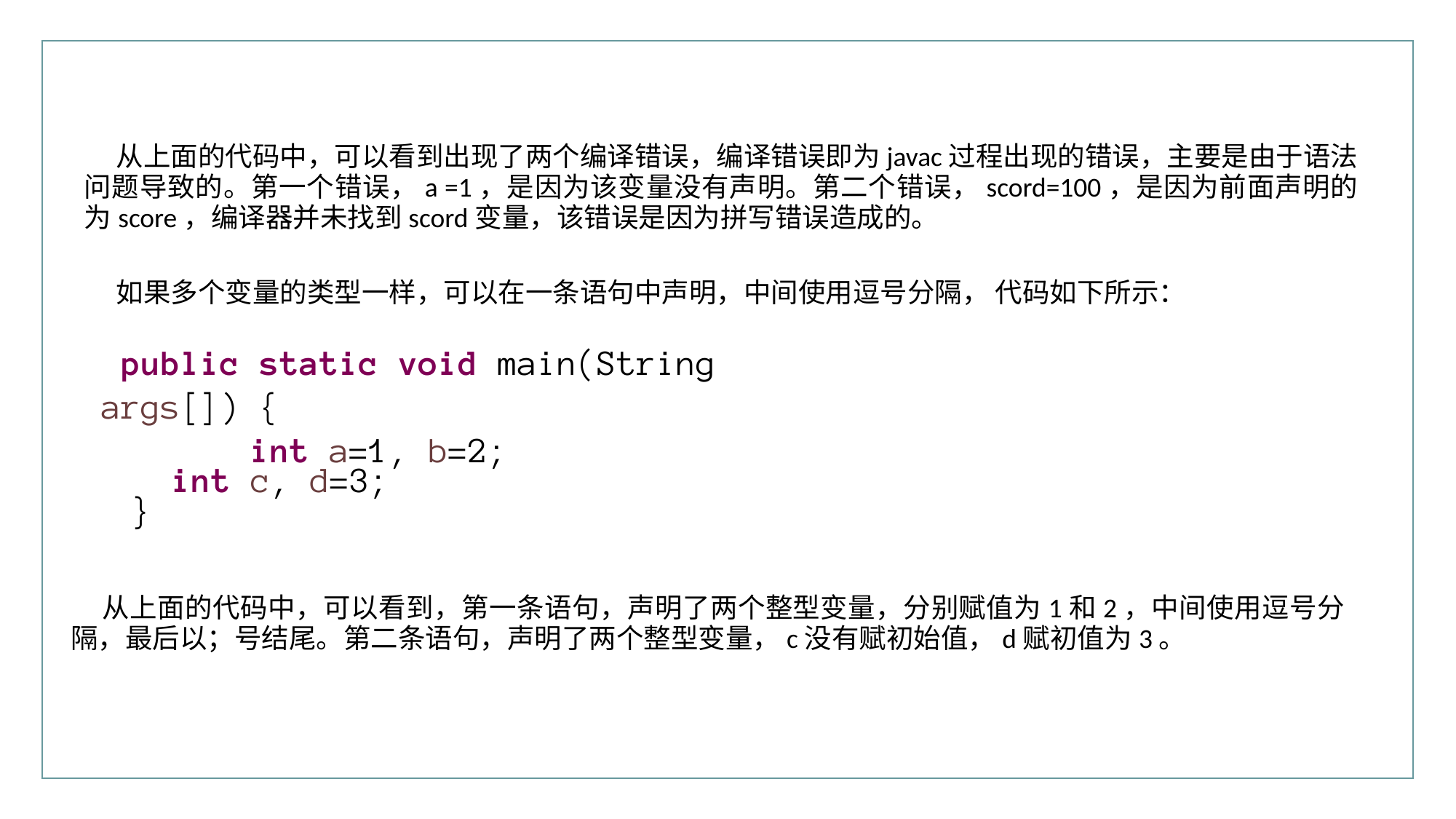

从上面的代码中，可以看到出现了两个编译错误，编译错误即为javac过程出现的错误，主要是由于语法问题导致的。第一个错误，a =1，是因为该变量没有声明。第二个错误，scord=100，是因为前面声明的为score，编译器并未找到scord变量，该错误是因为拼写错误造成的。
如果多个变量的类型一样，可以在一条语句中声明，中间使用逗号分隔， 代码如下所示：
 public static void main(String args[]) {
    	  int a=1, b=2;
  int c, d=3;
}
从上面的代码中，可以看到，第一条语句，声明了两个整型变量，分别赋值为1和2，中间使用逗号分隔，最后以；号结尾。第二条语句，声明了两个整型变量，c没有赋初始值，d赋初值为3。